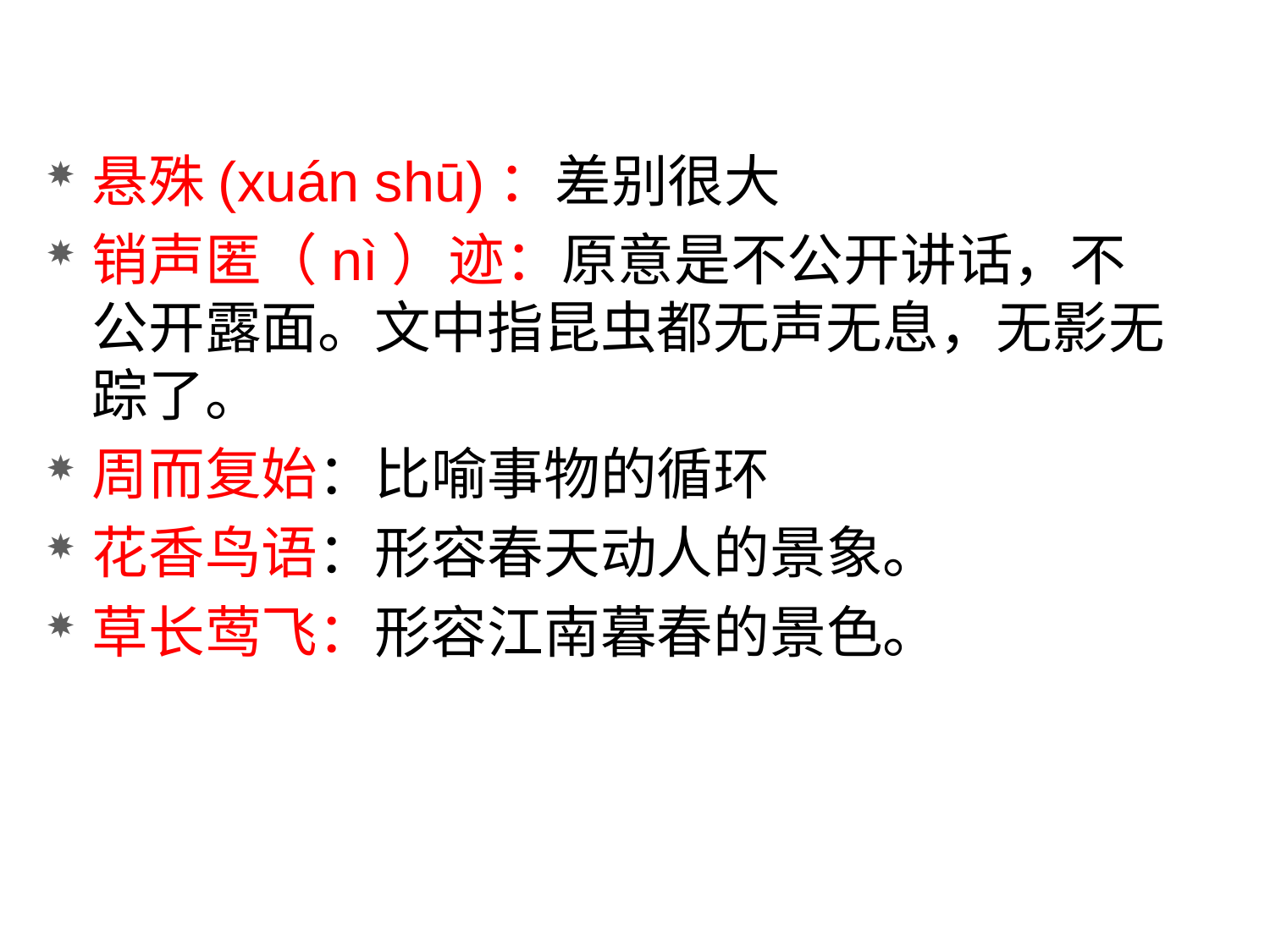

悬殊(xuán shū)：差别很大
销声匿（nì）迹：原意是不公开讲话，不公开露面。文中指昆虫都无声无息，无影无踪了。
周而复始：比喻事物的循环
花香鸟语：形容春天动人的景象。
草长莺飞：形容江南暮春的景色。